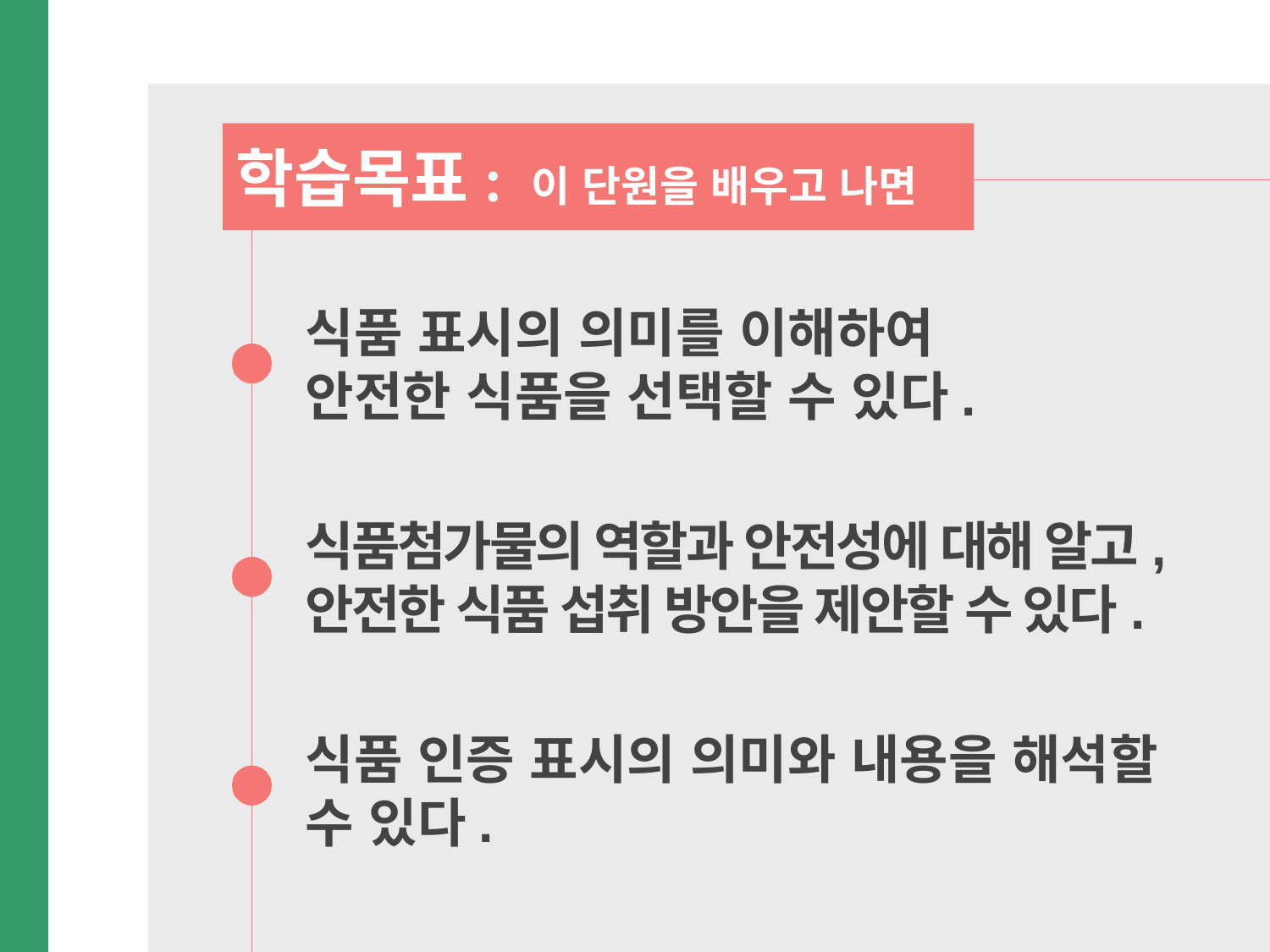

식품 표시의 의미를 이해하여
안전한 식품을 선택할 수 있다.

식품첨가물의 역할과 안전성에 대해 알고, 안전한 식품 섭취 방안을 제안할 수 있다.

식품 인증 표시의 의미와 내용을 해석할 수 있다.